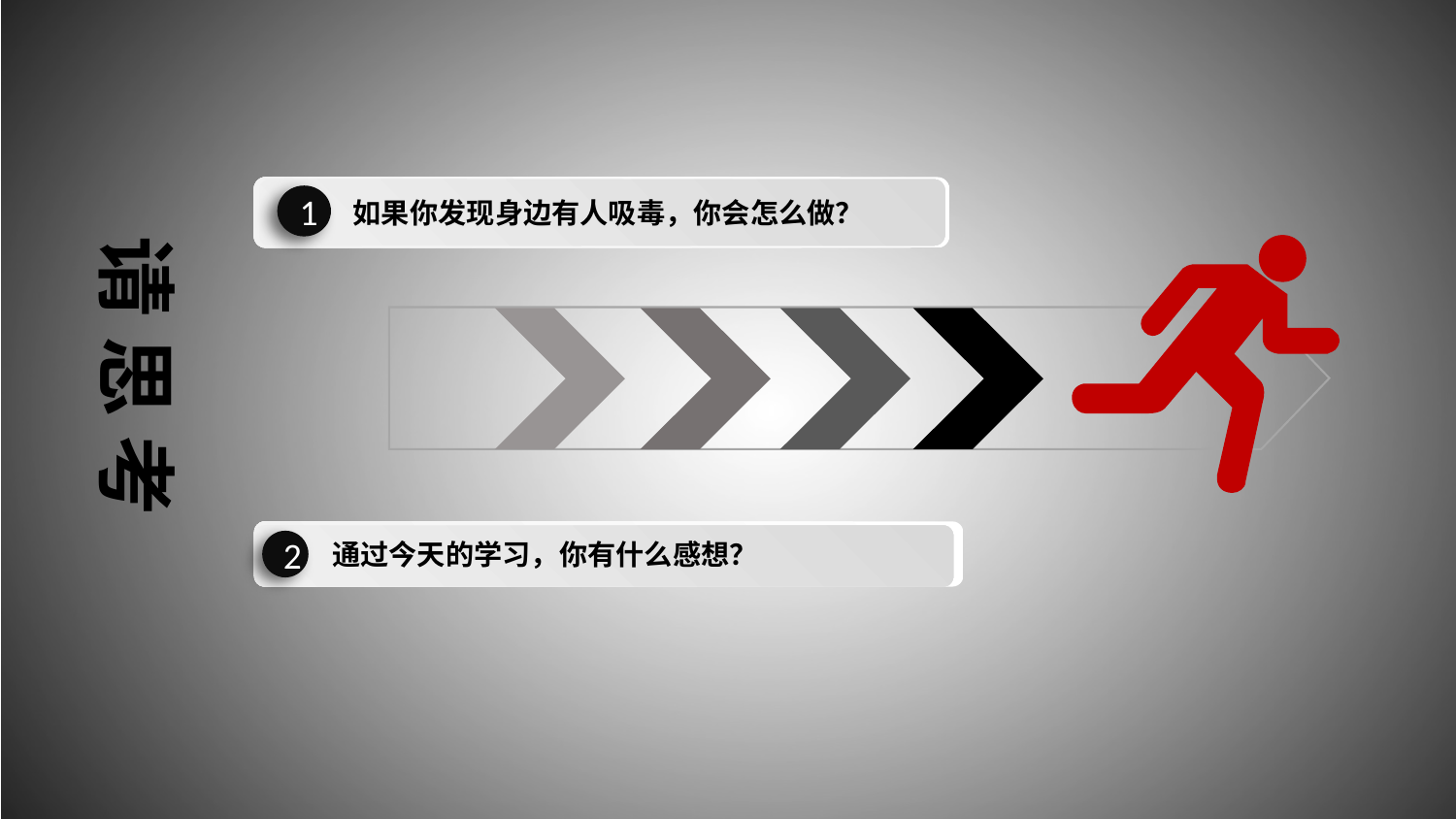

1
如果你发现身边有人吸毒，你会怎么做？
请 思 考

2
通过今天的学习，你有什么感想？